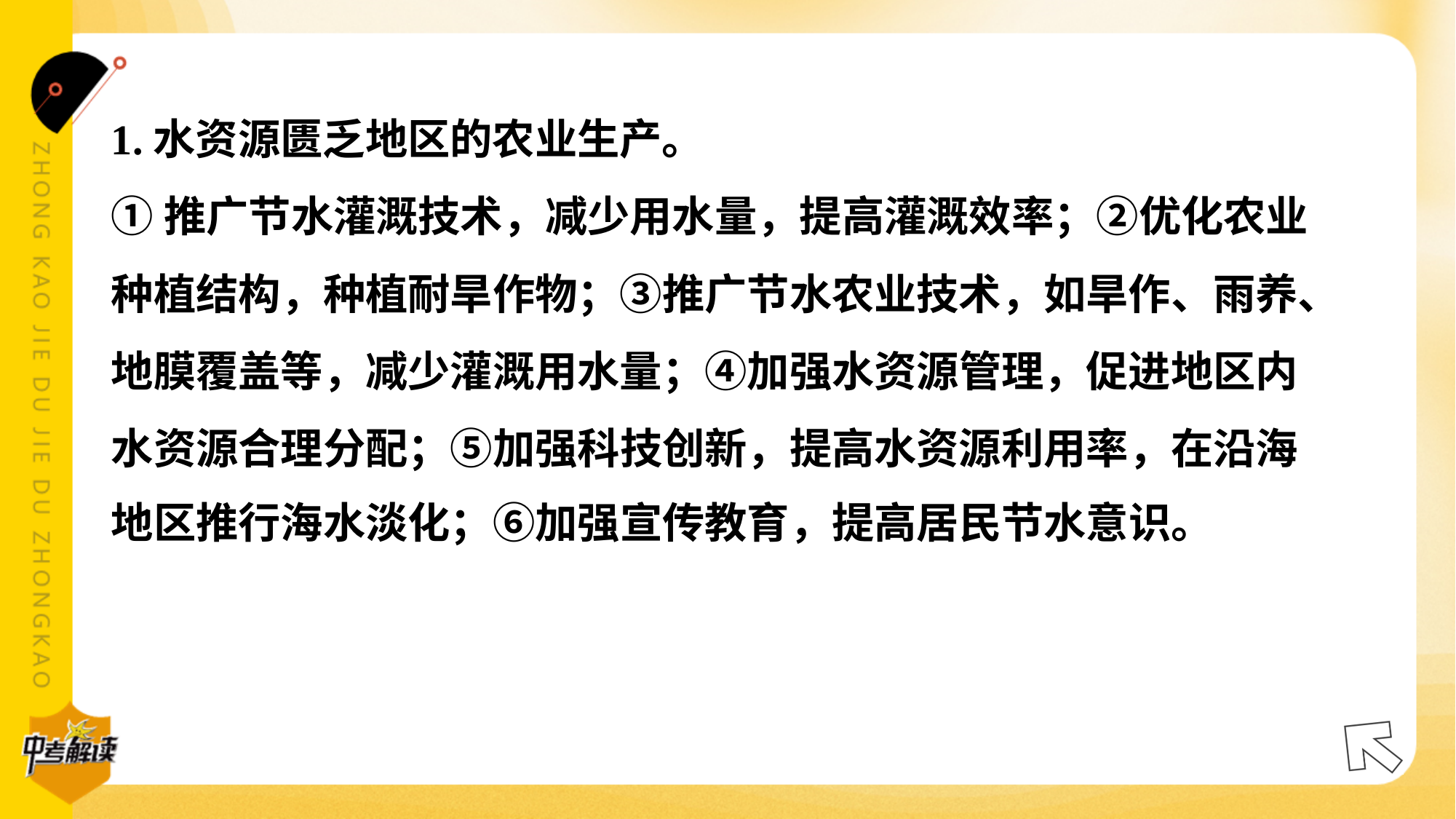

1.水资源匮乏地区的农业生产。
①推广节水灌溉技术，减少用水量，提高灌溉效率；②优化农业
种植结构，种植耐旱作物；③推广节水农业技术，如旱作、雨养、
地膜覆盖等，减少灌溉用水量；④加强水资源管理，促进地区内
水资源合理分配；⑤加强科技创新，提高水资源利用率，在沿海
地区推行海水淡化；⑥加强宣传教育，提高居民节水意识。